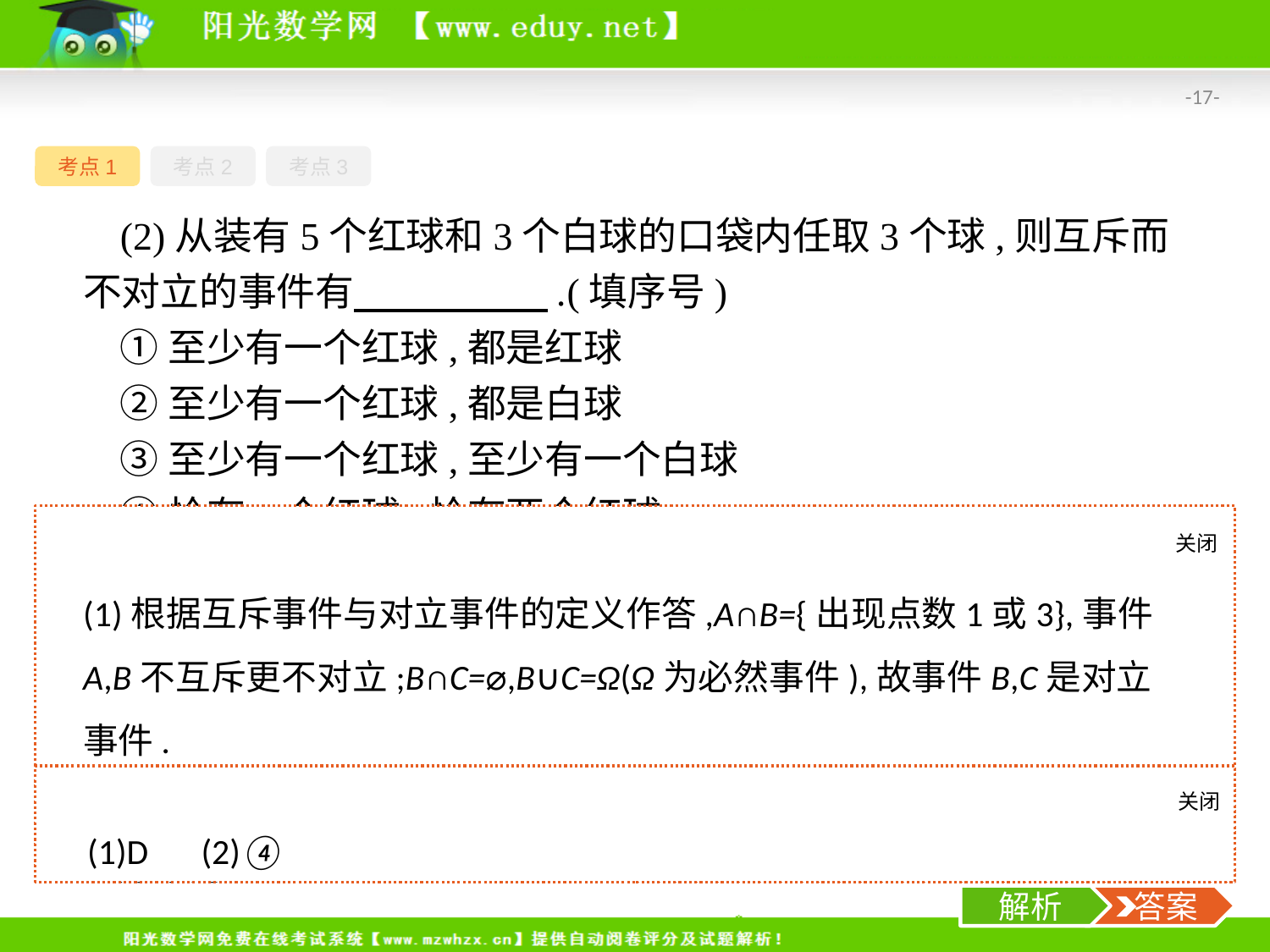

-17-
考点1
考点2
考点3
(2)从装有5个红球和3个白球的口袋内任取3个球,则互斥而不对立的事件有　　　　　.(填序号)
①至少有一个红球,都是红球
②至少有一个红球,都是白球
③至少有一个红球,至少有一个白球
④恰有一个红球,恰有两个红球
思考如何判断随机事件之间的关系?

关闭
解析

(1)根据互斥事件与对立事件的定义作答,A∩B={出现点数1或3},事件A,B不互斥更不对立;B∩C=⌀,B∪C=Ω(Ω为必然事件),故事件B,C是对立事件.
(2)由互斥与对立的关系及定义知,①不互斥,②对立,③不互斥,④互斥不对立.

关闭
解析
  答案

(1)D　(2)④
解析
  答案